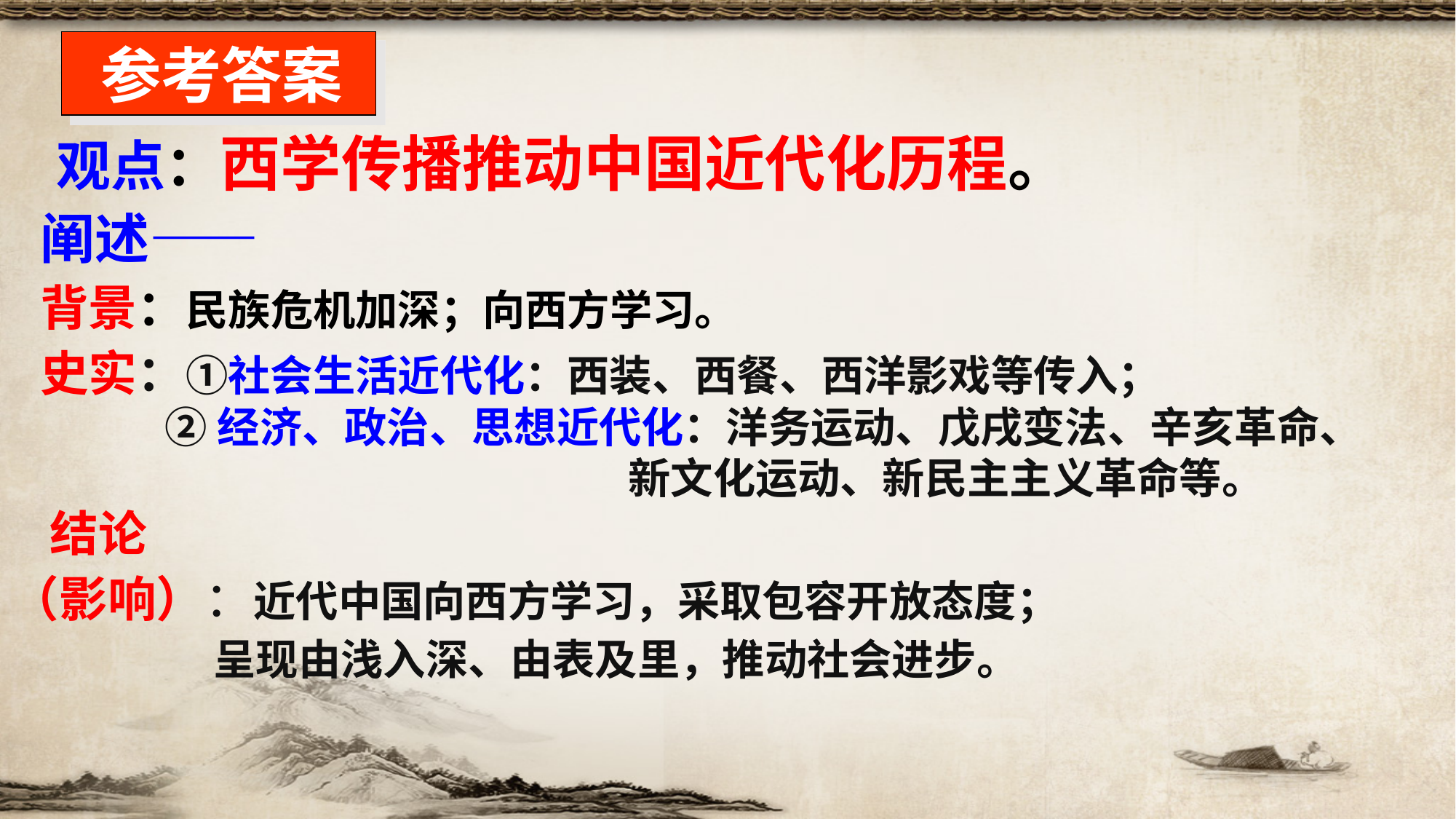

参考答案
观点：西学传播推动中国近代化历程。
  阐述——
  背景：民族危机加深；向西方学习。
  史实：①社会生活近代化：西装、西餐、西洋影戏等传入；
                ②经济、政治、思想近代化：洋务运动、戊戌变法、辛亥革命、
                                                               新文化运动、新民主主义革命等。
   结论
（影响）：近代中国向西方学习，采取包容开放态度；
                    呈现由浅入深、由表及里，推动社会进步。